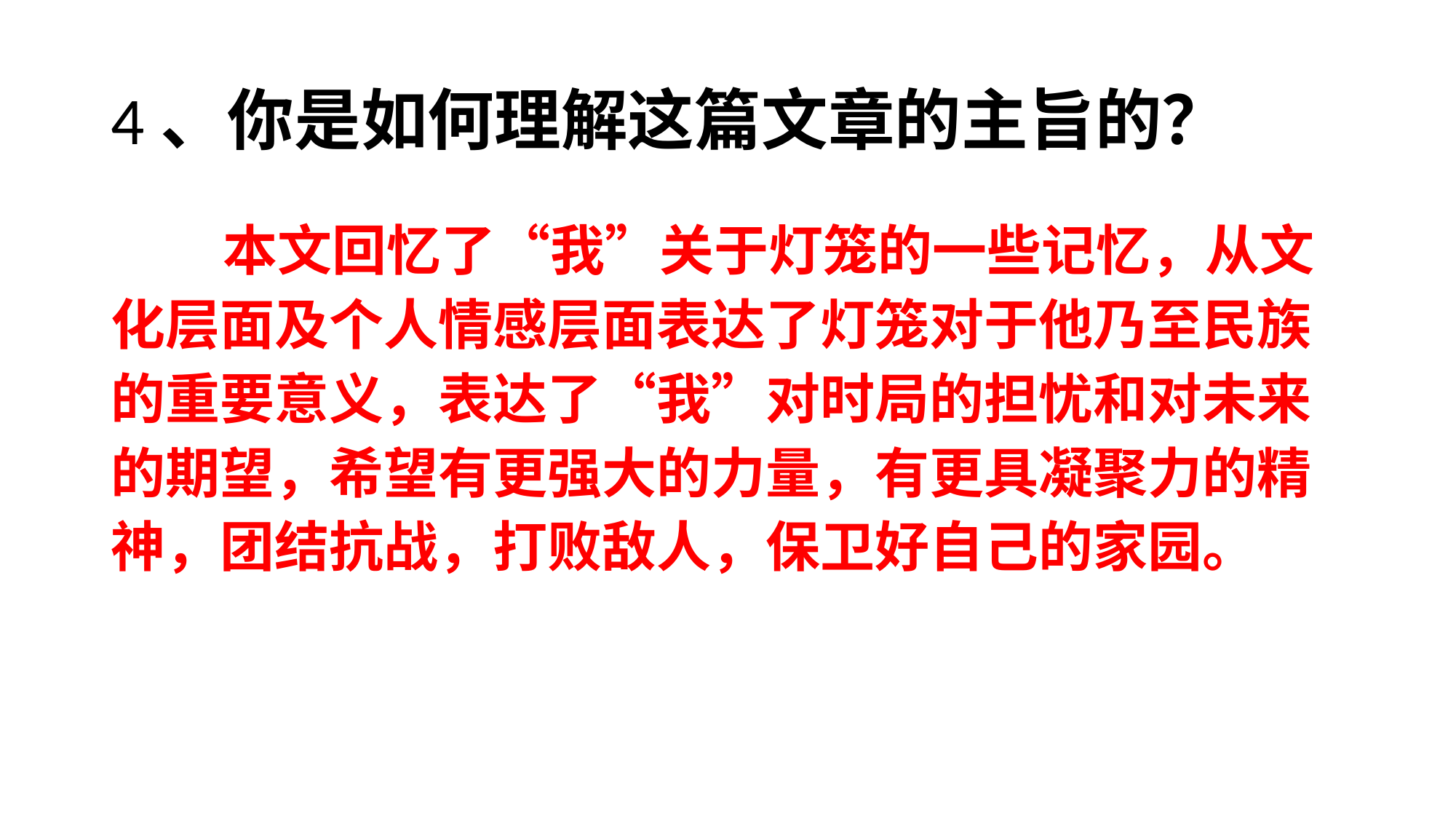

# 4、你是如何理解这篇文章的主旨的？
        本文回忆了“我”关于灯笼的一些记忆，从文
化层面及个人情感层面表达了灯笼对于他乃至民族
的重要意义，表达了“我”对时局的担忧和对未来
的期望，希望有更强大的力量，有更具凝聚力的精
神，团结抗战，打败敌人，保卫好自己的家园。